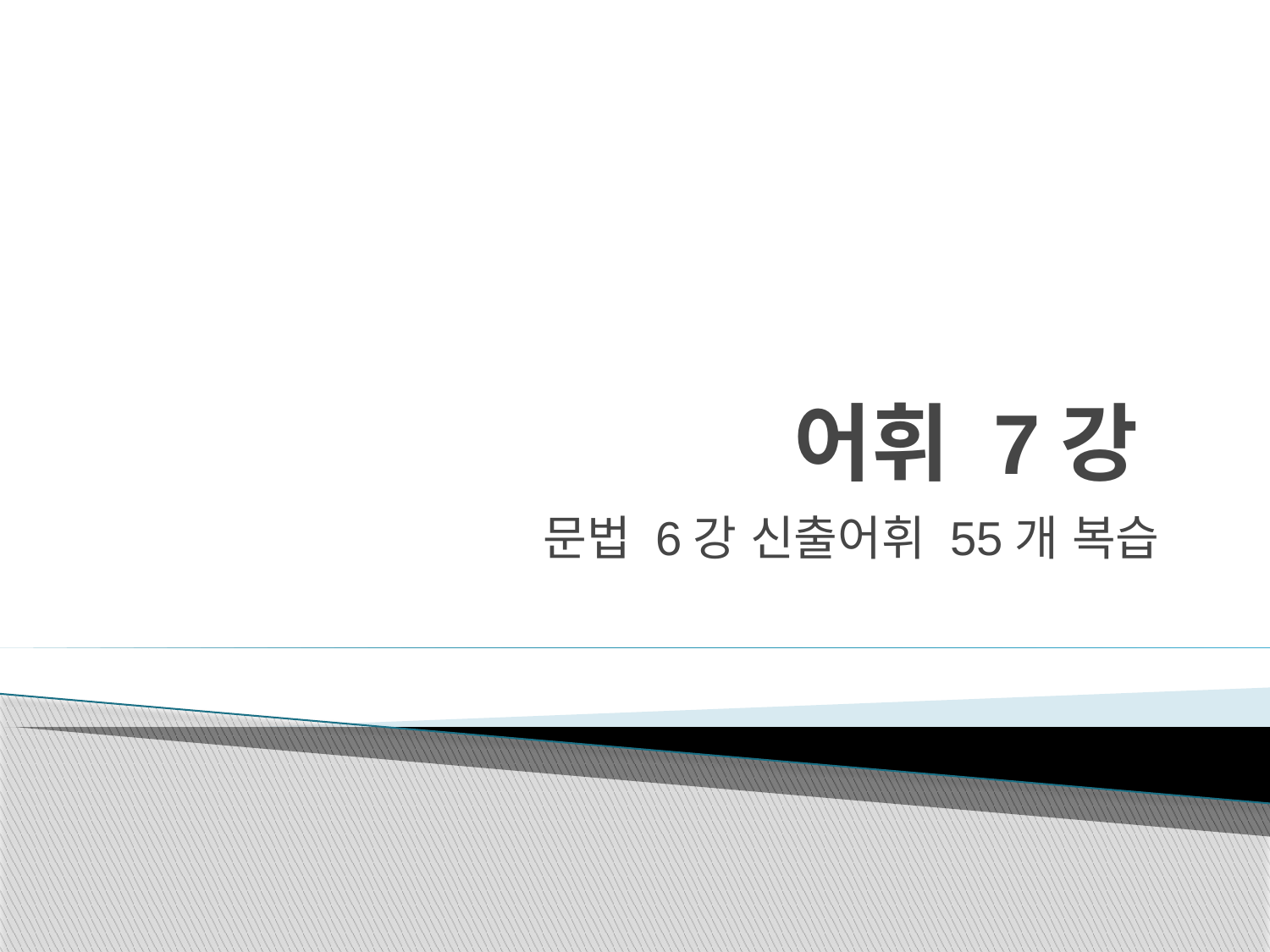

# 어휘 7강
문법 6강 신출어휘 55개 복습